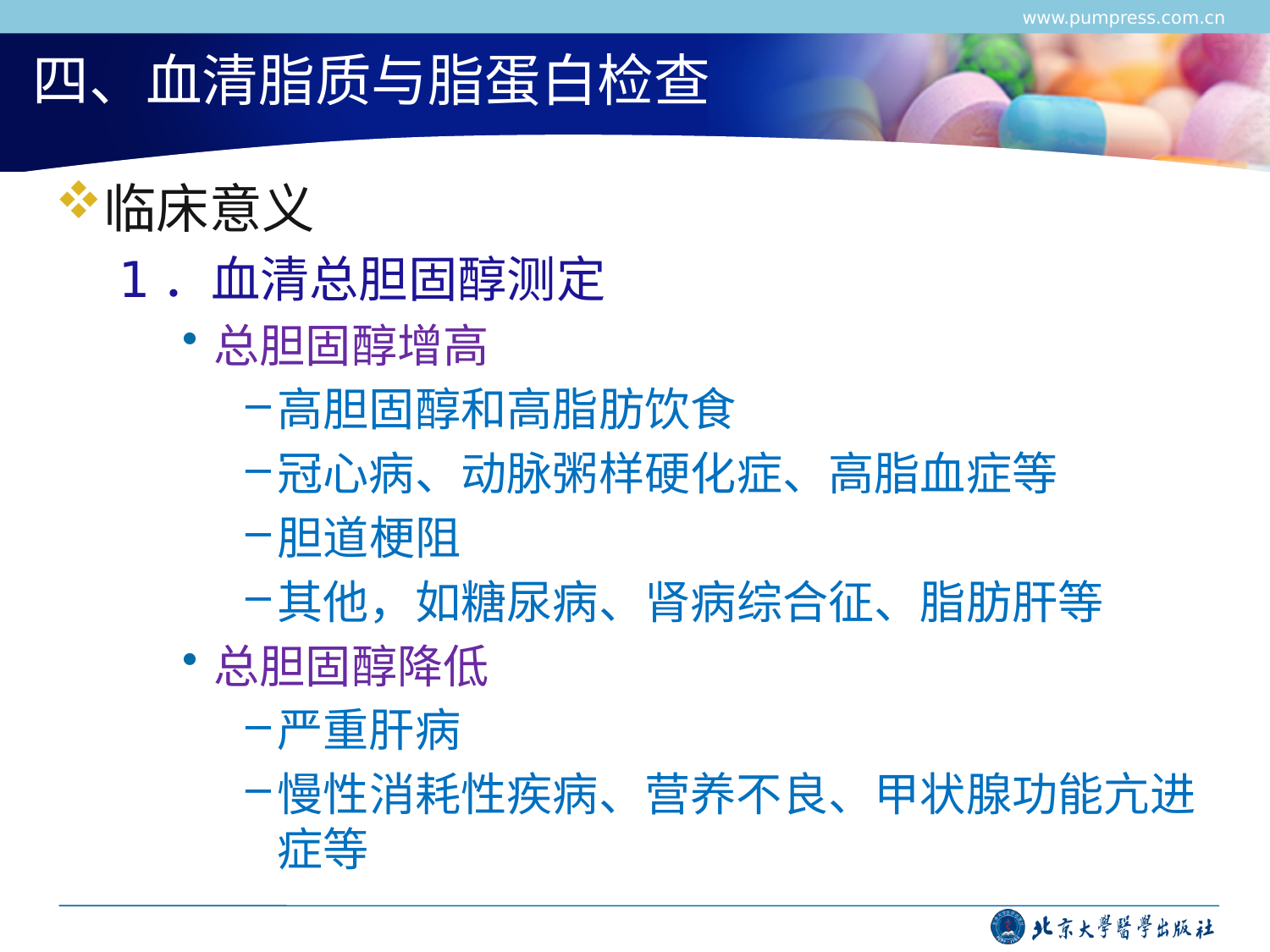

www.pumpress.com.cn
# 四、血清脂质与脂蛋白检查
临床意义
1．血清总胆固醇测定
总胆固醇增高
高胆固醇和高脂肪饮食
冠心病、动脉粥样硬化症、高脂血症等
胆道梗阻
其他，如糖尿病、肾病综合征、脂肪肝等
总胆固醇降低
严重肝病
慢性消耗性疾病、营养不良、甲状腺功能亢进症等